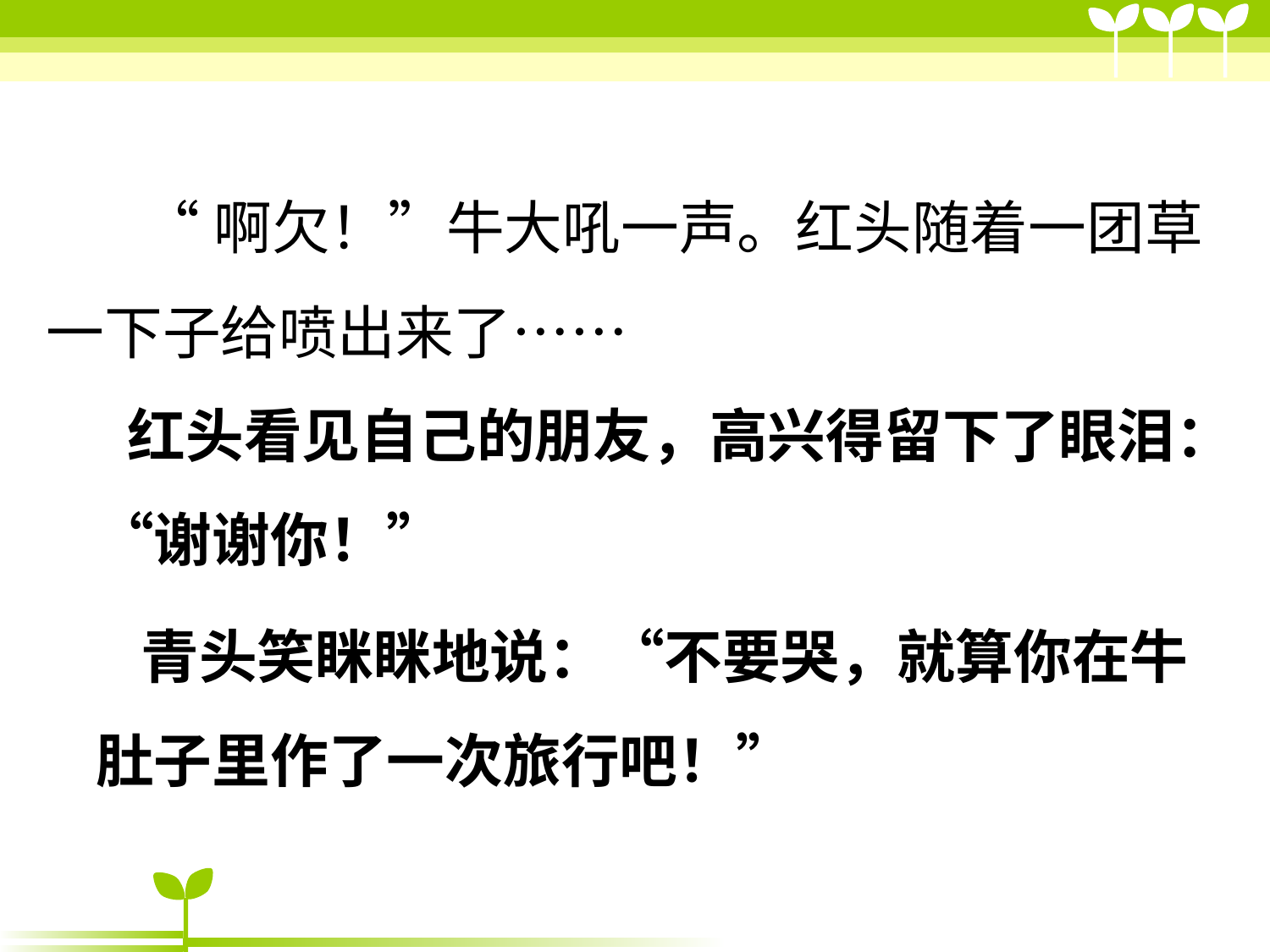

“啊欠！”牛大吼一声。红头随着一团草一下子给喷出来了……
     红头看见自己的朋友，高兴得留下了眼泪：“谢谢你！”
      青头笑眯眯地说：“不要哭，就算你在牛肚子里作了一次旅行吧！”